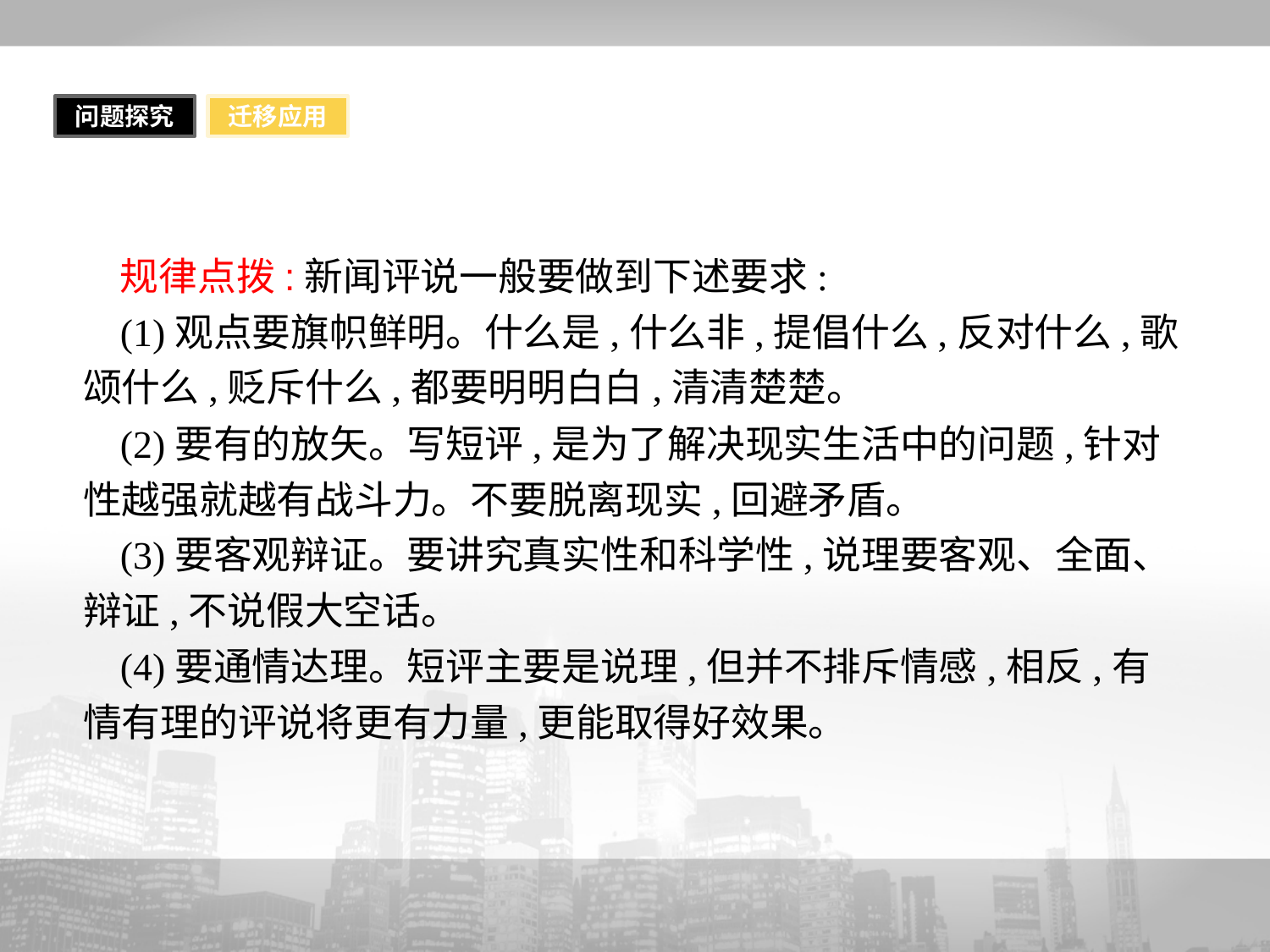

问题探究
迁移应用
规律点拨:新闻评说一般要做到下述要求:
(1)观点要旗帜鲜明。什么是,什么非,提倡什么,反对什么,歌颂什么,贬斥什么,都要明明白白,清清楚楚。
(2)要有的放矢。写短评,是为了解决现实生活中的问题,针对性越强就越有战斗力。不要脱离现实,回避矛盾。
(3)要客观辩证。要讲究真实性和科学性,说理要客观、全面、辩证,不说假大空话。
(4)要通情达理。短评主要是说理,但并不排斥情感,相反,有情有理的评说将更有力量,更能取得好效果。